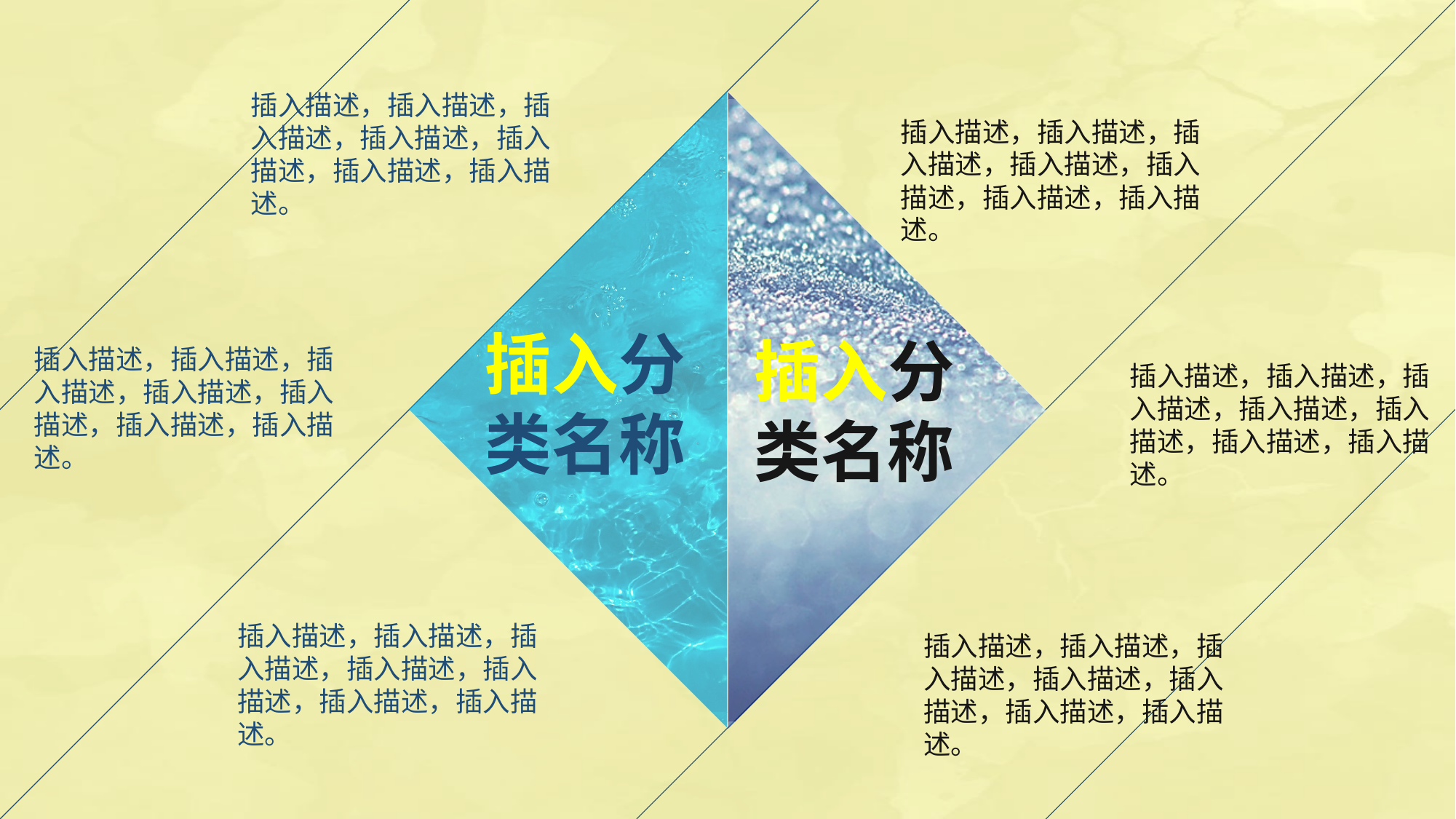

插入描述，插入描述，插入描述，插入描述，插入描述，插入描述，插入描述。
插入描述，插入描述，插入描述，插入描述，插入描述，插入描述，插入描述。

插入分类名称
插入分类名称
插入描述，插入描述，插入描述，插入描述，插入描述，插入描述，插入描述。
插入描述，插入描述，插入描述，插入描述，插入描述，插入描述，插入描述。
插入描述，插入描述，插入描述，插入描述，插入描述，插入描述，插入描述。
插入描述，插入描述，插入描述，插入描述，插入描述，插入描述，插入描述。